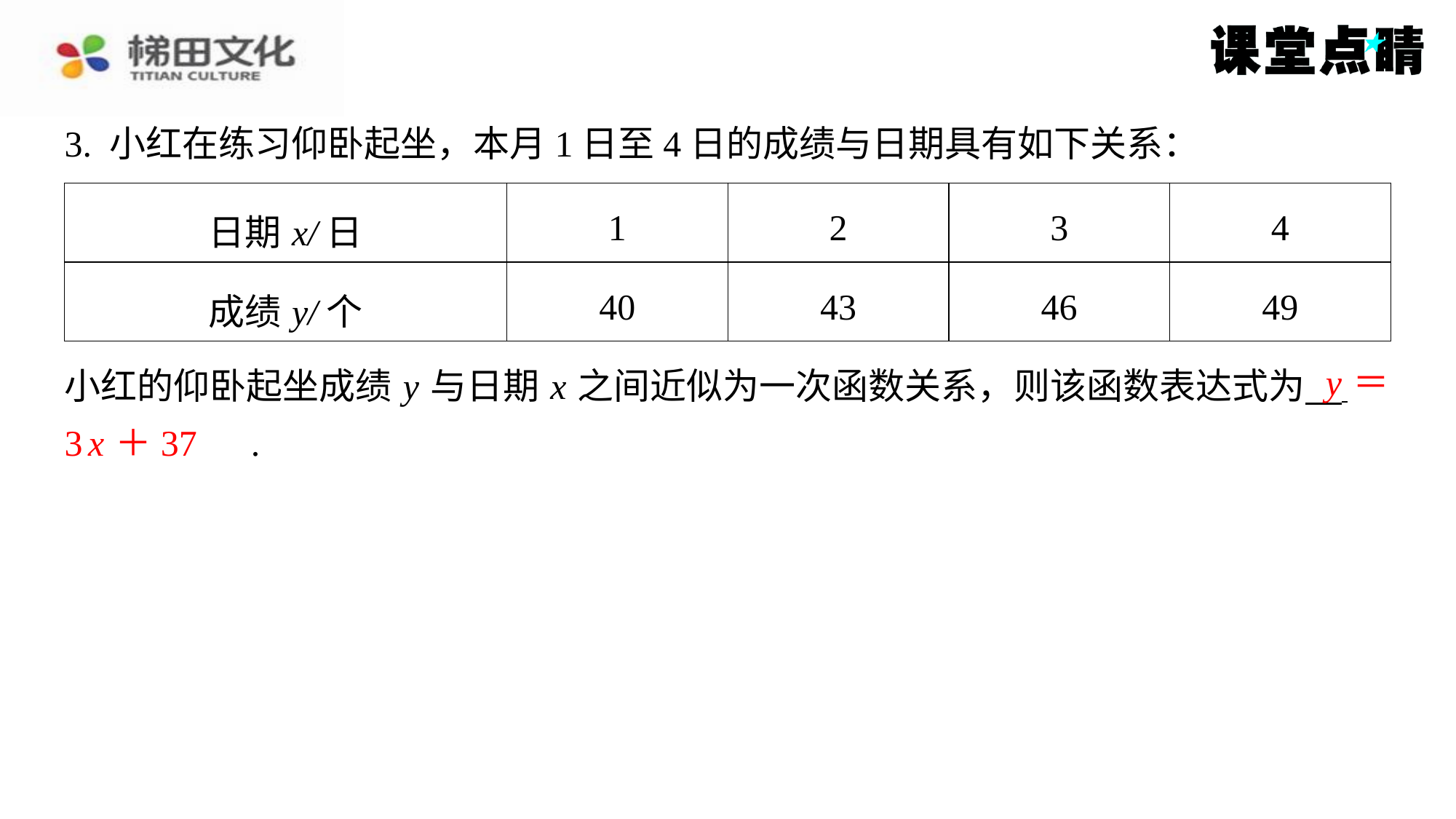

3. 小红在练习仰卧起坐，本月1日至4日的成绩与日期具有如下关系：
| 日期x/日 | 1 | 2 | 3 | 4 |
| --- | --- | --- | --- | --- |
| 成绩y/个 | 40 | 43 | 46 | 49 |
y ＝
小红的仰卧起坐成绩 y 与日期 x 之间近似为一次函数关系，则该函数表达式为 　 y ＝
3 x ＋37　.
3 x ＋37